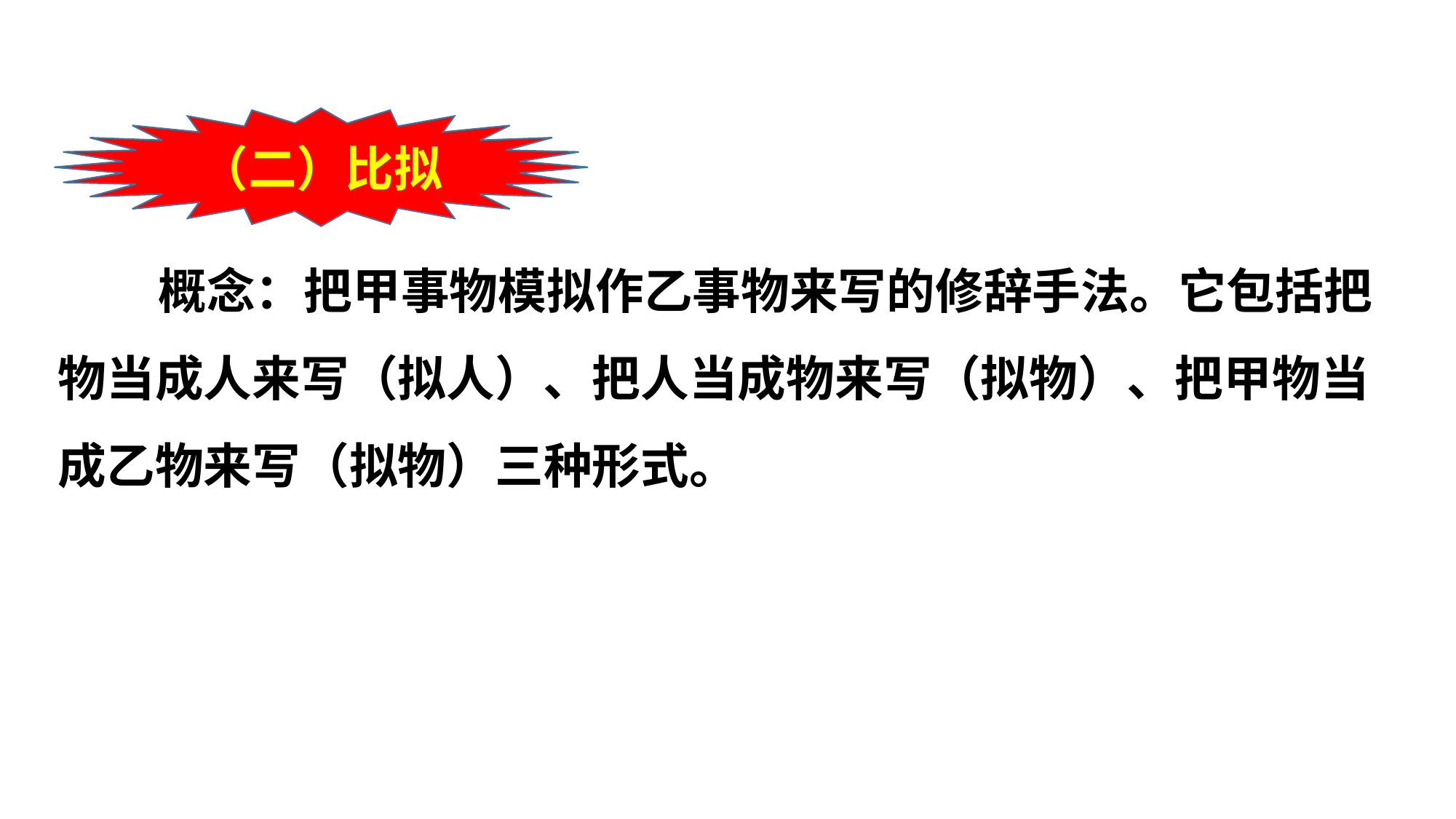

（二）比拟
        概念：把甲事物模拟作乙事物来写的修辞手法。它包括把物当成人来写（拟人）、把人当成物来写（拟物）、把甲物当成乙物来写（拟物）三种形式。